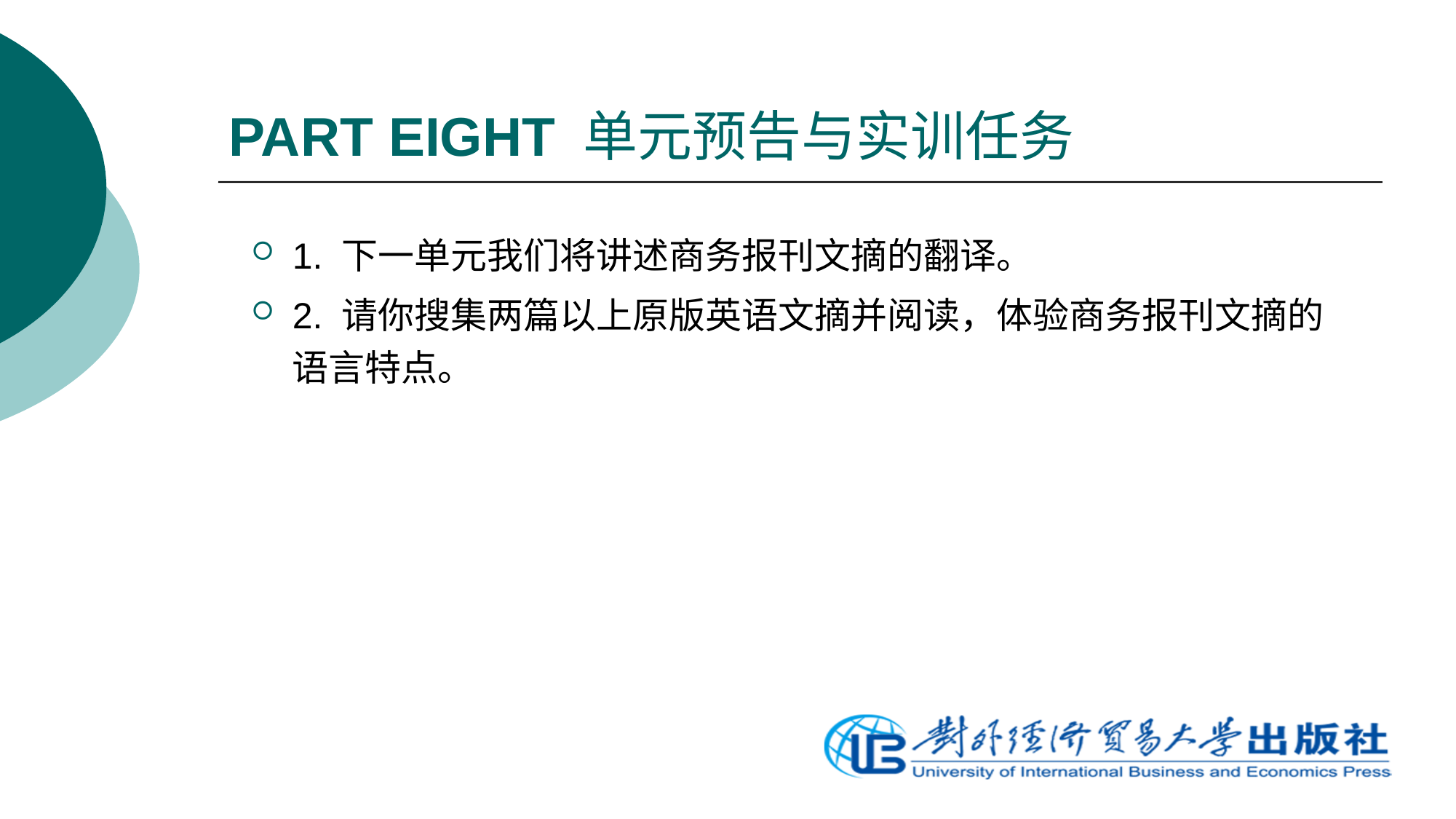

# PART EIGHT 单元预告与实训任务
1. 下一单元我们将讲述商务报刊文摘的翻译。
2. 请你搜集两篇以上原版英语文摘并阅读，体验商务报刊文摘的语言特点。